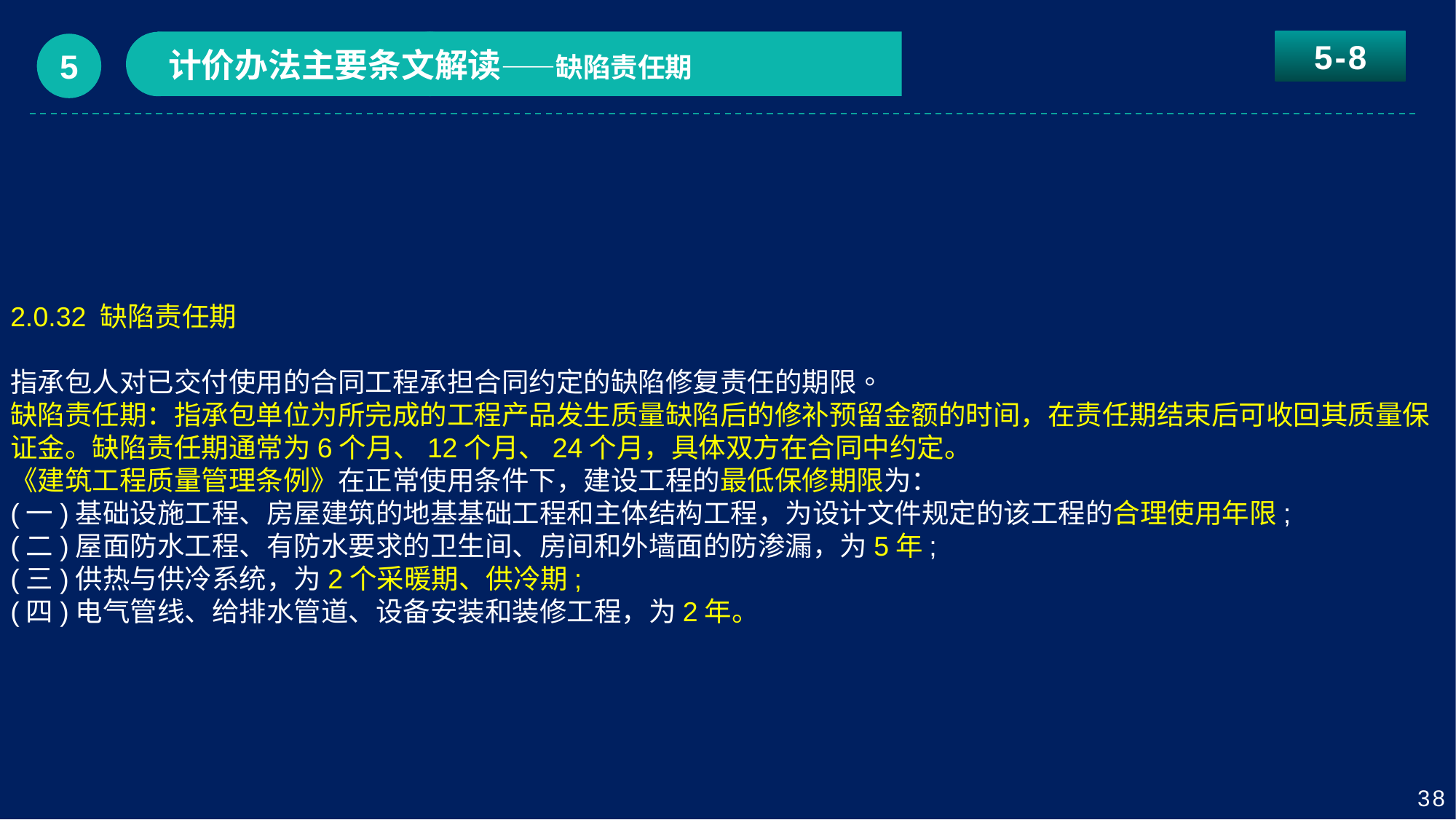

5-8
计价办法主要条文解读——缺陷责任期

5
2.0.32 缺陷责任期

指承包人对已交付使用的合同工程承担合同约定的缺陷修复责任的期限。
缺陷责任期：指承包单位为所完成的工程产品发生质量缺陷后的修补预留金额的时间，在责任期结束后可收回其质量保证金。缺陷责任期通常为6个月、12个月、24个月，具体双方在合同中约定。
《建筑工程质量管理条例》在正常使用条件下，建设工程的最低保修期限为：
(一)基础设施工程、房屋建筑的地基基础工程和主体结构工程，为设计文件规定的该工程的合理使用年限;
(二)屋面防水工程、有防水要求的卫生间、房间和外墙面的防渗漏，为5年;
(三)供热与供冷系统，为2个采暖期、供冷期;
(四)电气管线、给排水管道、设备安装和装修工程，为2年。
38